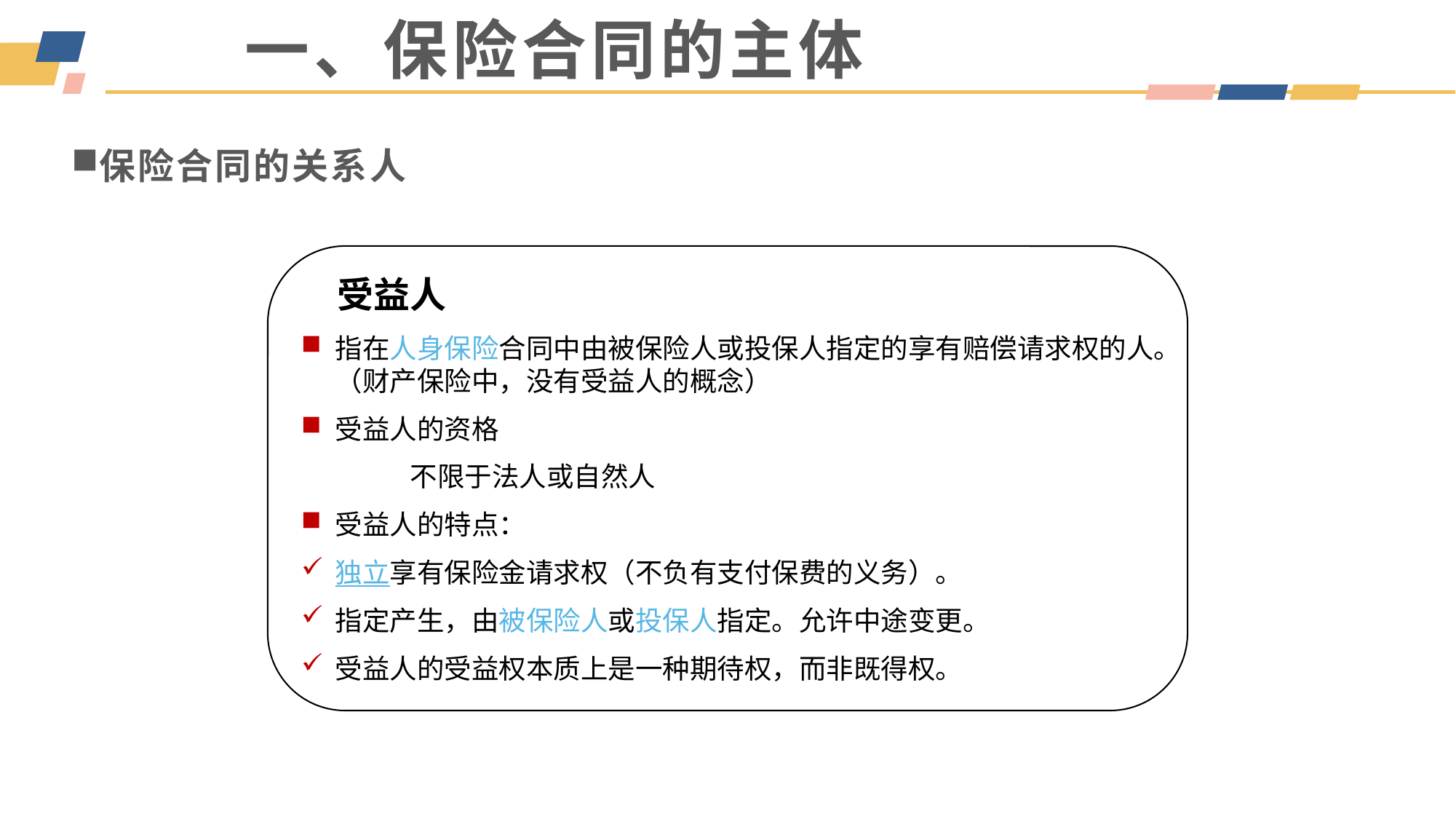

一、保险合同的主体

保险合同的关系人

人受益人
指在人身保险合同中由被保险人或投保人指定的享有赔偿请求权的人。（财产保险中，没有受益人的概念）
受益人的资格
	不限于法人或自然人
受益人的特点：
独立享有保险金请求权（不负有支付保费的义务）。
指定产生，由被保险人或投保人指定。允许中途变更。
受益人的受益权本质上是一种期待权，而非既得权。